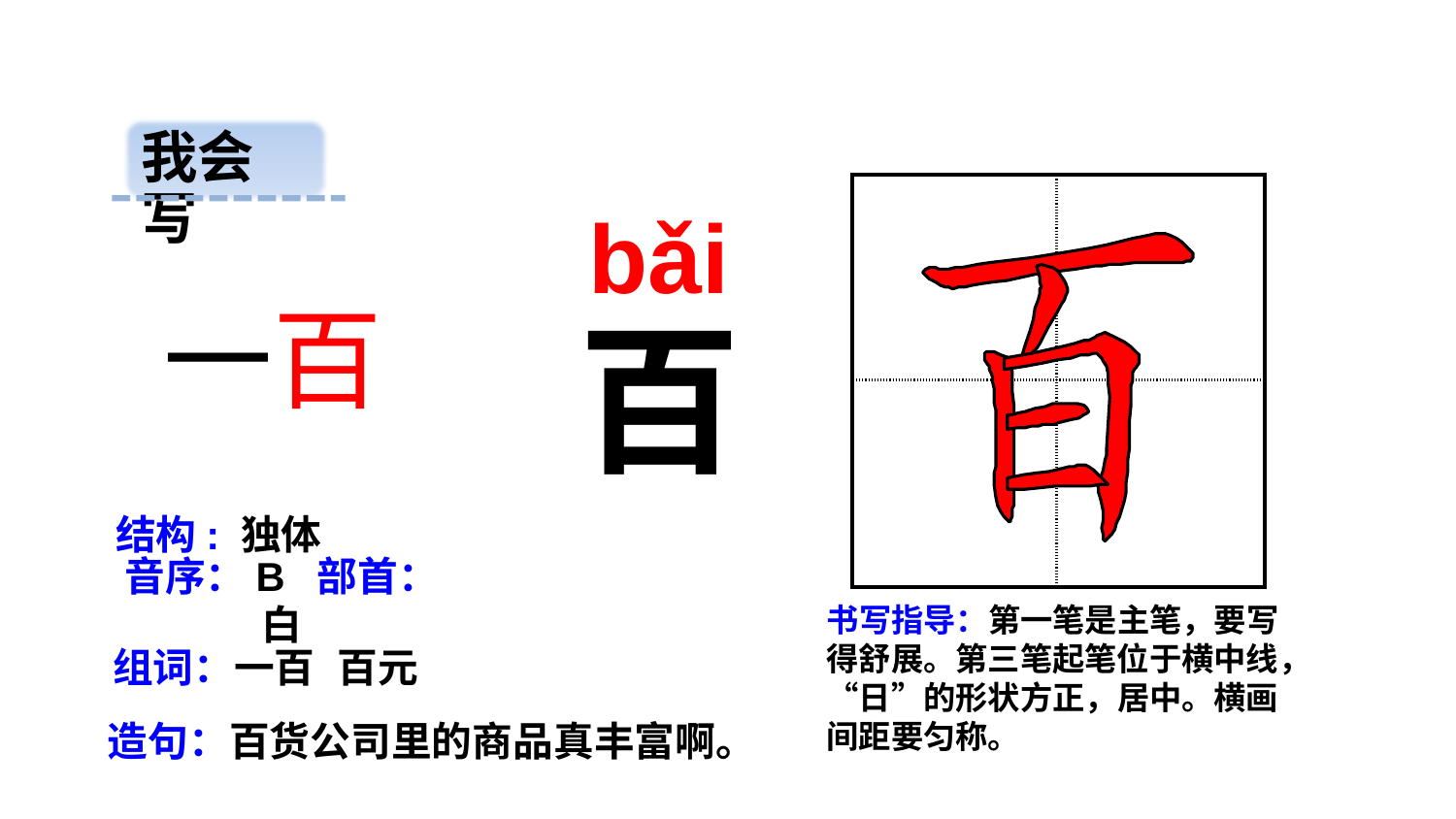

我会写

|  |  |
| --- | --- |
|  |  |
  bǎi

一百
百

结构: 独体
音序：B  部首：白

书写指导：第一笔是主笔，要写得舒展。第三笔起笔位于横中线，“日”的形状方正，居中。横画间距要匀称。
组词：一百  百元
造句：百货公司里的商品真丰富啊。